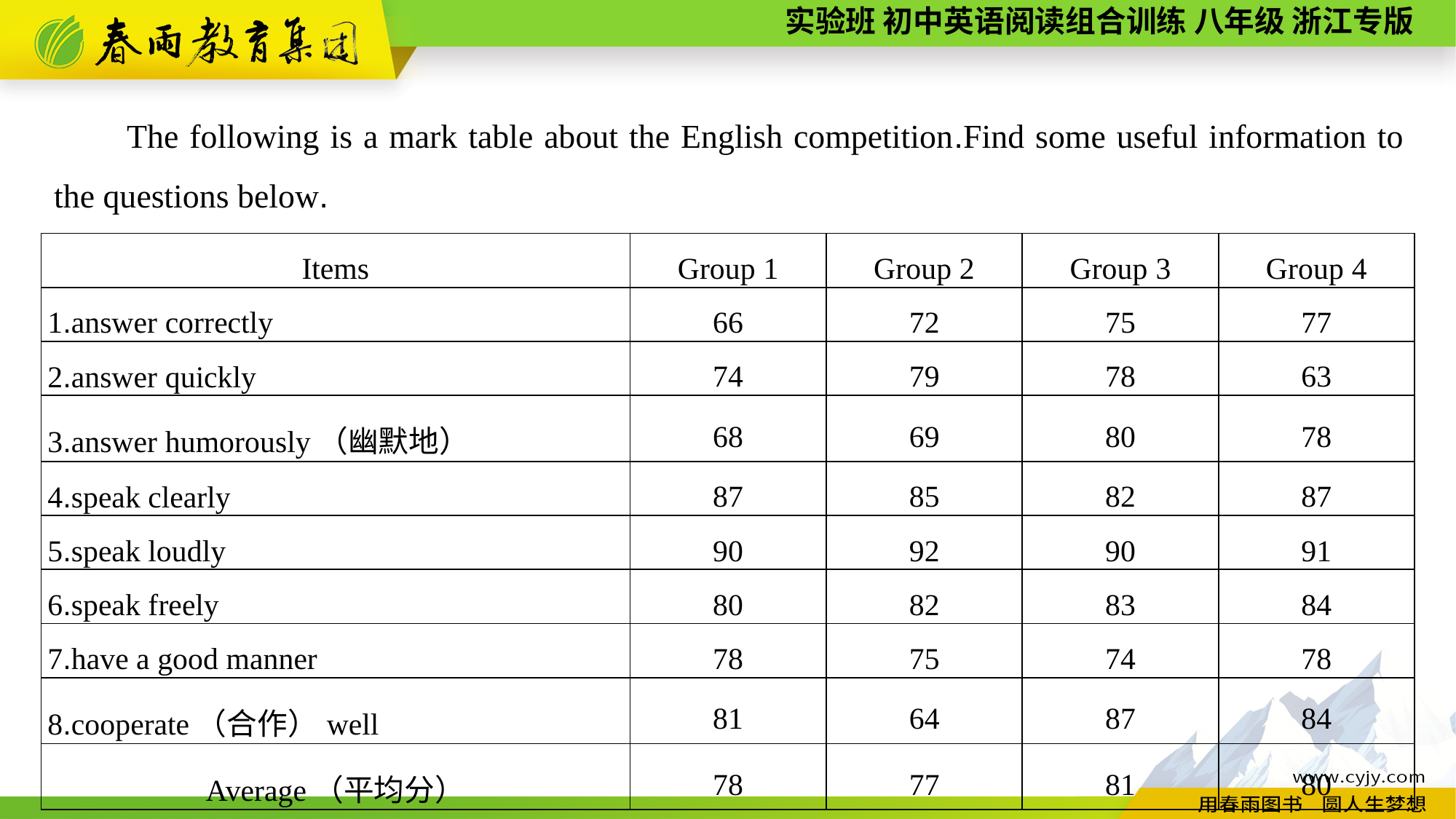

The following is a mark table about the English competition.Find some useful information to the questions below.
| Items | Group 1 | Group 2 | Group 3 | Group 4 |
| --- | --- | --- | --- | --- |
| 1.answer correctly | 66 | 72 | 75 | 77 |
| 2.answer quickly | 74 | 79 | 78 | 63 |
| 3.answer humorously（幽默地） | 68 | 69 | 80 | 78 |
| 4.speak clearly | 87 | 85 | 82 | 87 |
| 5.speak loudly | 90 | 92 | 90 | 91 |
| 6.speak freely | 80 | 82 | 83 | 84 |
| 7.have a good manner | 78 | 75 | 74 | 78 |
| 8.cooperate（合作）well | 81 | 64 | 87 | 84 |
| Average（平均分） | 78 | 77 | 81 | 80 |